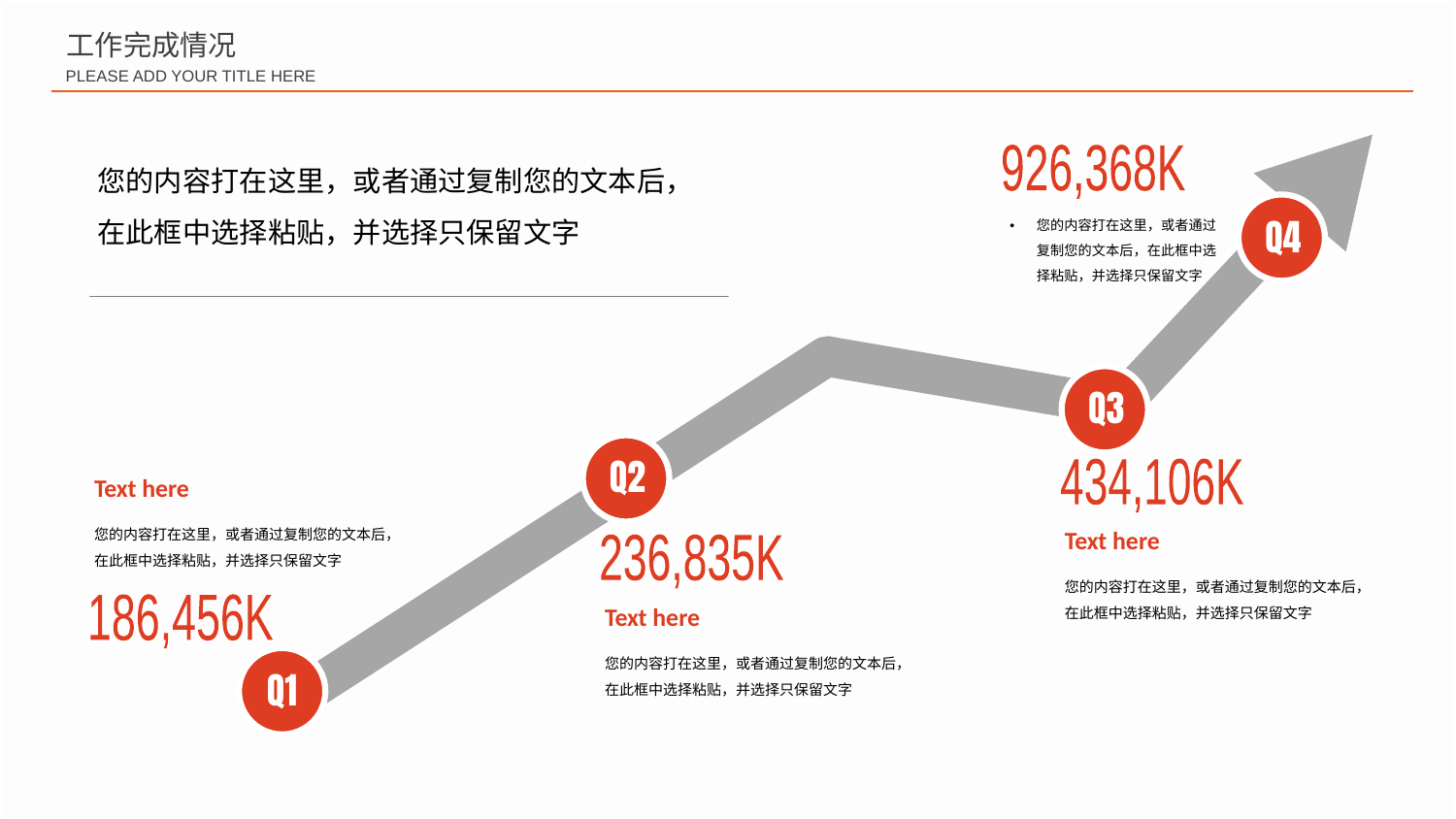

工作完成情况
PLEASE ADD YOUR TITLE HERE
您的内容打在这里，或者通过复制您的文本后，在此框中选择粘贴，并选择只保留文字
926,368K
Q4
您的内容打在这里，或者通过复制您的文本后，在此框中选择粘贴，并选择只保留文字

Q3
Q2
434,106K
Text here
您的内容打在这里，或者通过复制您的文本后，在此框中选择粘贴，并选择只保留文字
186,456K
Text here
236,835K
您的内容打在这里，或者通过复制您的文本后，在此框中选择粘贴，并选择只保留文字
Text here
您的内容打在这里，或者通过复制您的文本后，在此框中选择粘贴，并选择只保留文字
Q1